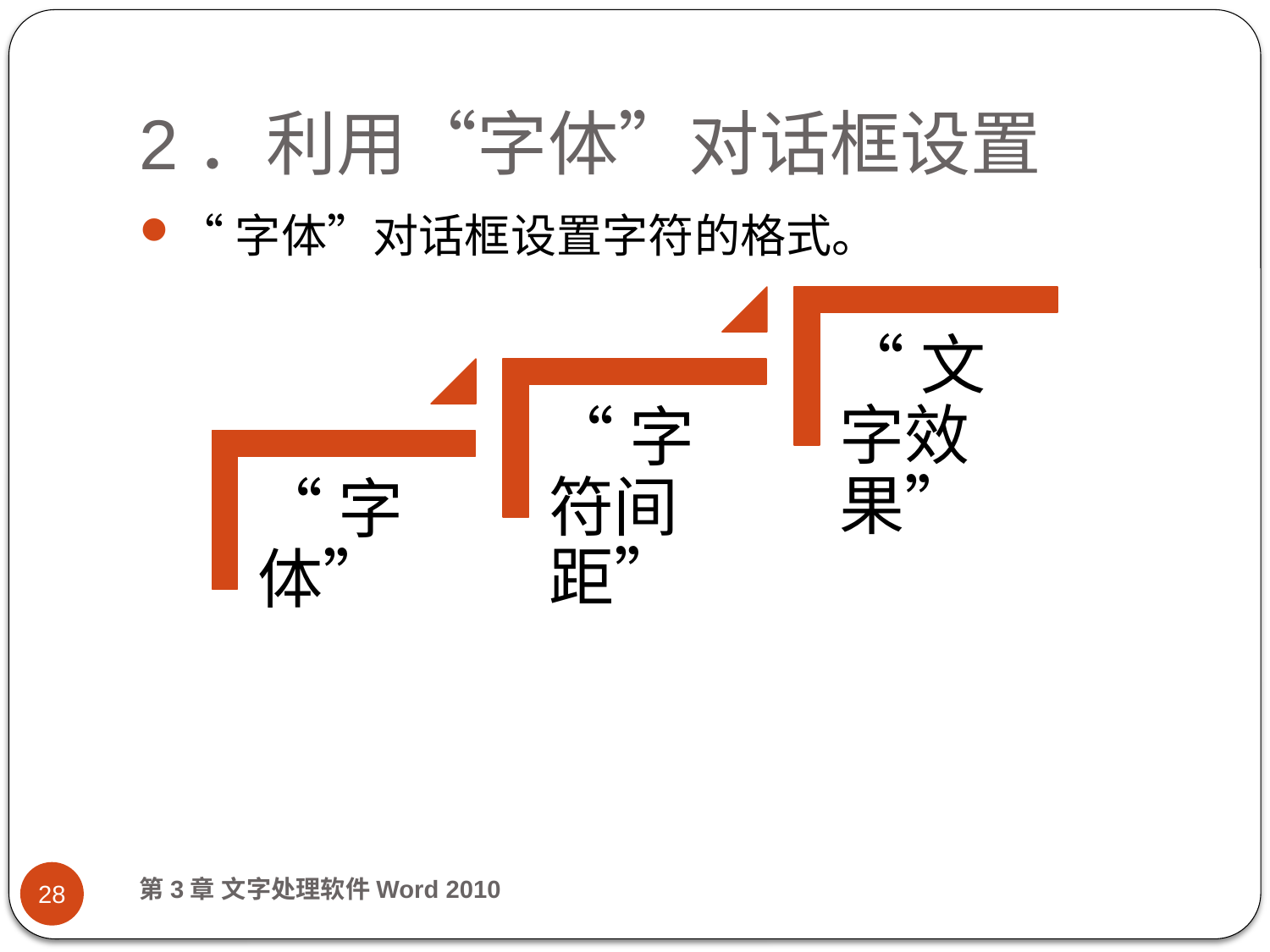

# 2．利用“字体”对话框设置
“字体”
“字符间距”
“文字效果”
“字体”对话框设置字符的格式。
第3章 文字处理软件Word 2010
28